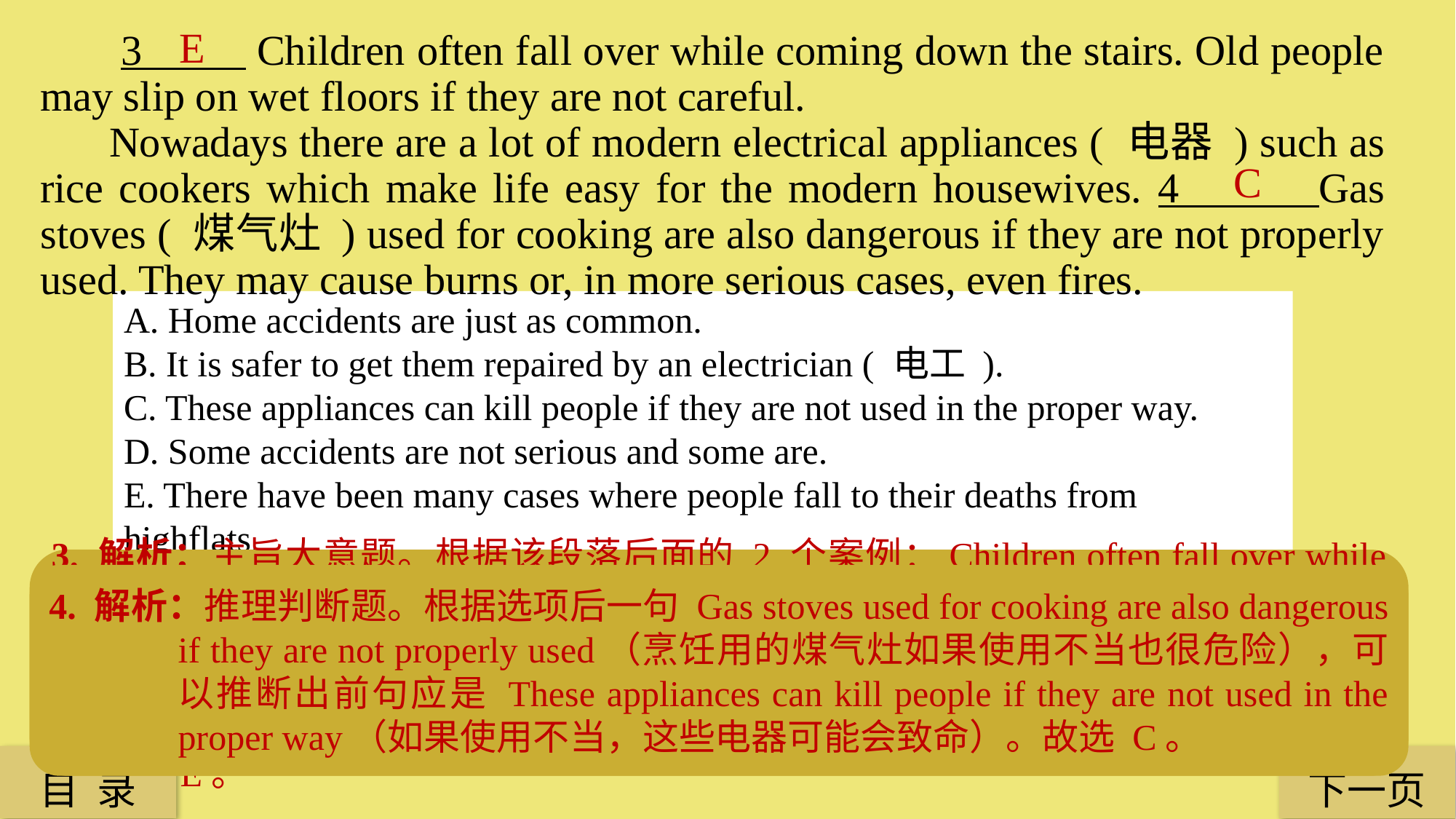

E
       3          Children often fall over while coming down the stairs. Old people may slip on wet floors if they are not careful.
      Nowadays there are a lot of modern electrical appliances ( 电器 ) such as rice cookers which make life easy for the modern housewives. 4         Gas stoves ( 煤气灶 ) used for cooking are also dangerous if they are not properly used. They may cause burns or, in more serious cases, even fires.
C
A. Home accidents are just as common.
B. It is safer to get them repaired by an electrician ( 电工 ).
C. These appliances can kill people if they are not used in the proper way.
D. Some accidents are not serious and some are.
E. There have been many cases where people fall to their deaths from highflats.
3. 解析：主旨大意题。根据该段落后面的 2 个案例：Children often fall over while coming down the stairs（孩子们在下楼梯时经常摔倒）和 Old people may slip on wet floors if they are not careful（老年人如果不小心可能会在潮湿的地板上滑倒），可以得出首句应该是There have been many cases where people fall to their deaths from highflats（有很多人从高空坠落致死的案例）。故选 E。
4. 解析：推理判断题。根据选项后一句 Gas stoves used for cooking are also dangerous if they are not properly used（烹饪用的煤气灶如果使用不当也很危险），可以推断出前句应是 These appliances can kill people if they are not used in the proper way（如果使用不当，这些电器可能会致命）。故选 C。